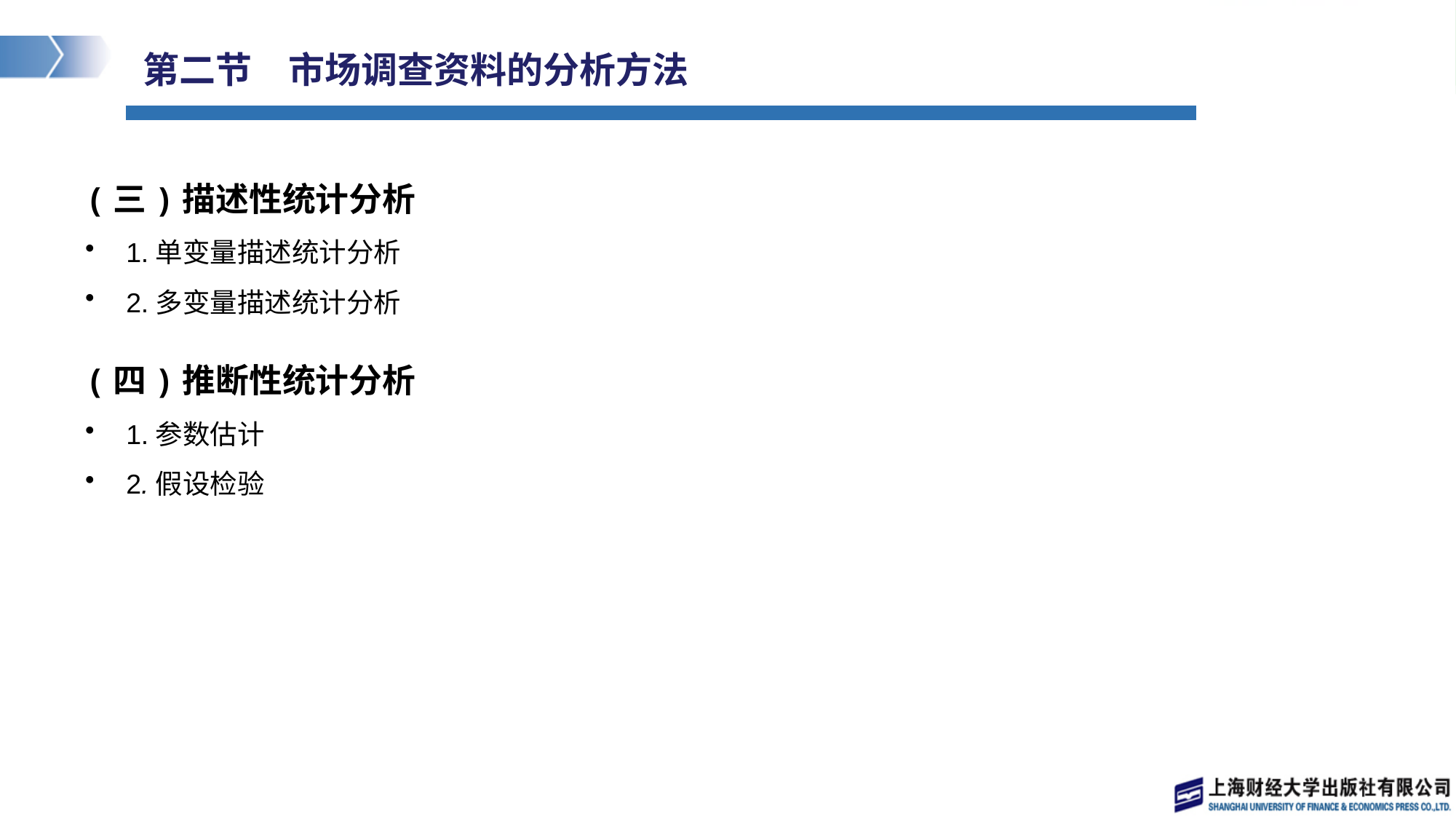

# 第二节　市场调查资料的分析方法
(三)描述性统计分析
1.单变量描述统计分析
2.多变量描述统计分析
(四)推断性统计分析
1.参数估计
2.假设检验